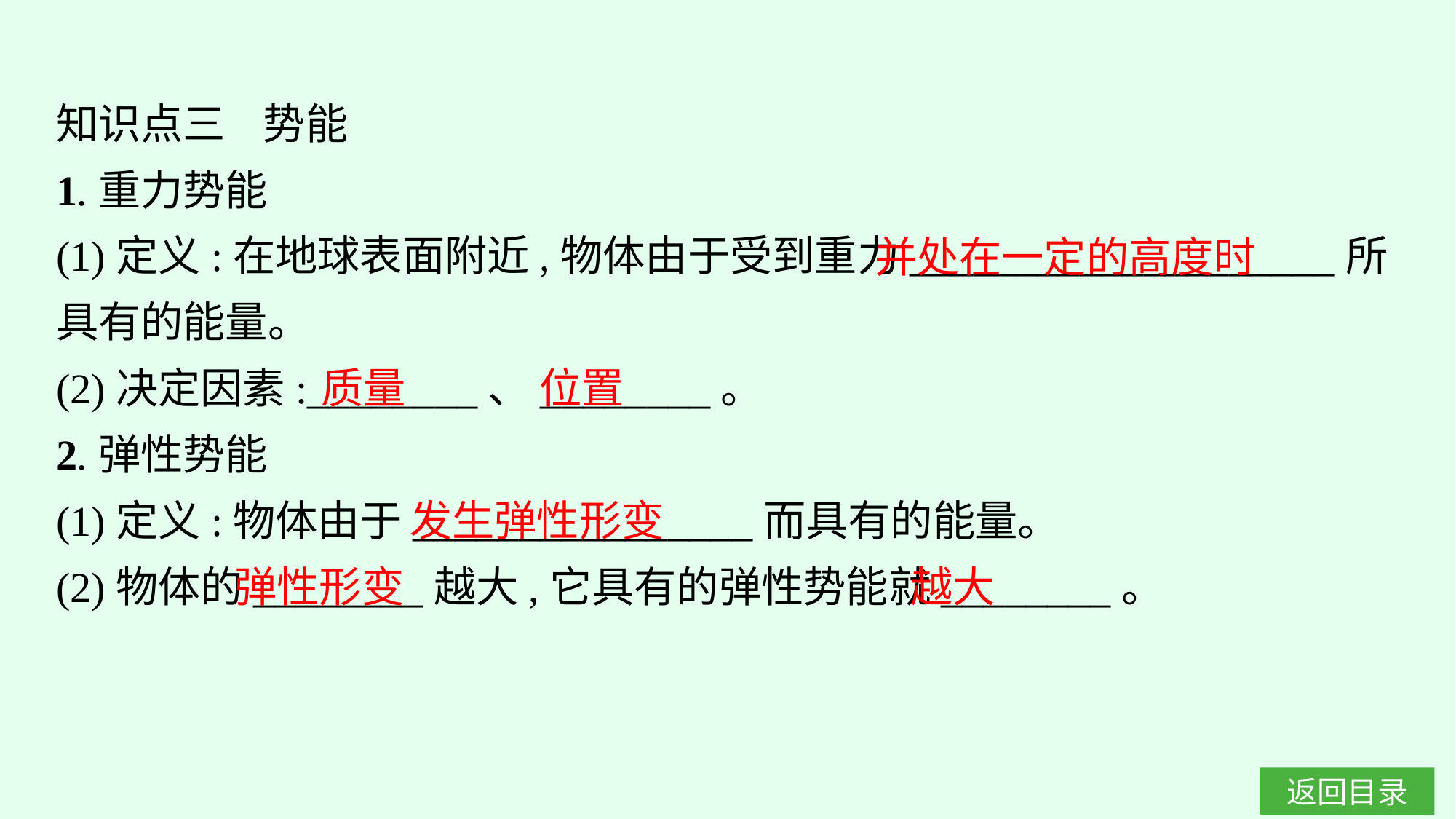

知识点三    势能
1.重力势能
(1)定义:在地球表面附近,物体由于受到重力____________________所具有的能量。
(2)决定因素:________、________。
2.弹性势能
(1)定义:物体由于________________而具有的能量。
(2)物体的________越大,它具有的弹性势能就________。
并处在一定的高度时
质量
位置
发生弹性形变
越大
弹性形变